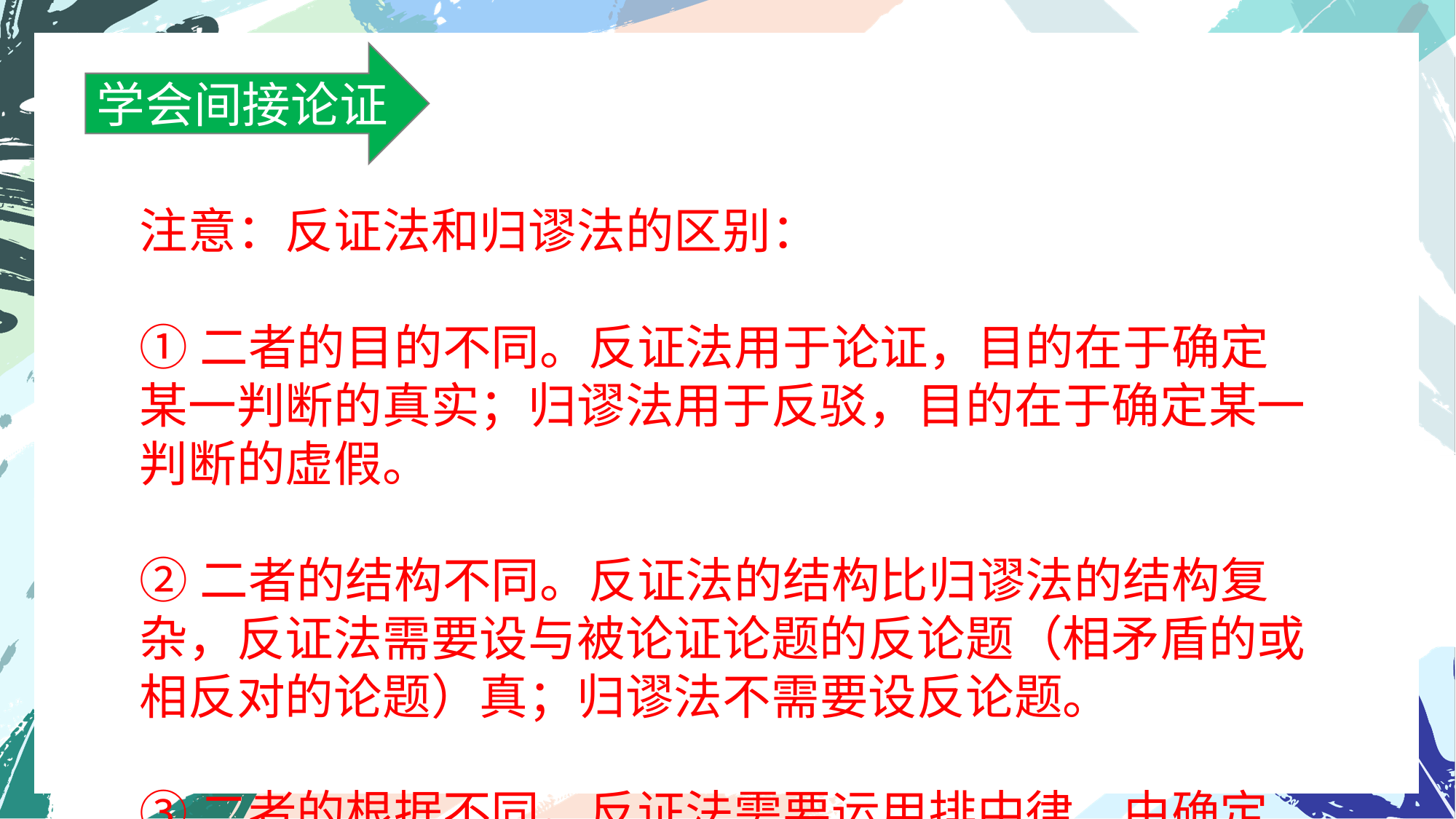

学会间接论证
注意：反证法和归谬法的区别：

①二者的目的不同。反证法用于论证，目的在于确定某一判断的真实；归谬法用于反驳，目的在于确定某一判断的虚假。

②二者的结构不同。反证法的结构比归谬法的结构复杂，反证法需要设与被论证论题的反论题（相矛盾的或相反对的论题）真；归谬法不需要设反论题。

③二者的根据不同。反证法需要运用排中律，由确定反论题假进而间接地确定原论题真；归谬法则是根据充分条件假言推理的否定后件式直接推出被反驳的论题假。